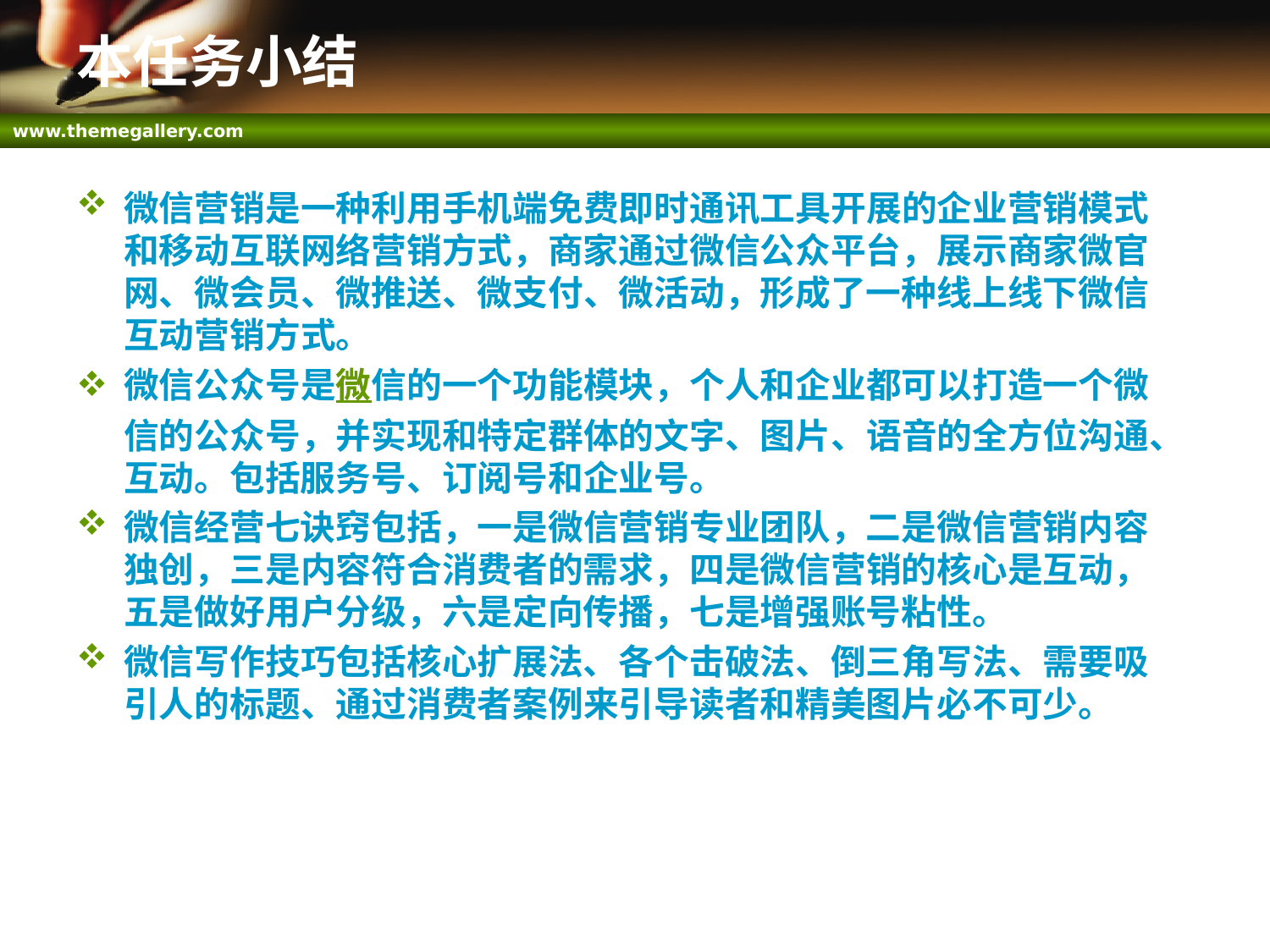

# 本任务小结
微信营销是一种利用手机端免费即时通讯工具开展的企业营销模式和移动互联网络营销方式，商家通过微信公众平台，展示商家微官网、微会员、微推送、微支付、微活动，形成了一种线上线下微信互动营销方式。
微信公众号是微信的一个功能模块，个人和企业都可以打造一个微信的公众号，并实现和特定群体的文字、图片、语音的全方位沟通、互动。包括服务号、订阅号和企业号。
微信经营七诀窍包括，一是微信营销专业团队，二是微信营销内容独创，三是内容符合消费者的需求，四是微信营销的核心是互动，五是做好用户分级，六是定向传播，七是增强账号粘性。
微信写作技巧包括核心扩展法、各个击破法、倒三角写法、需要吸引人的标题、通过消费者案例来引导读者和精美图片必不可少。